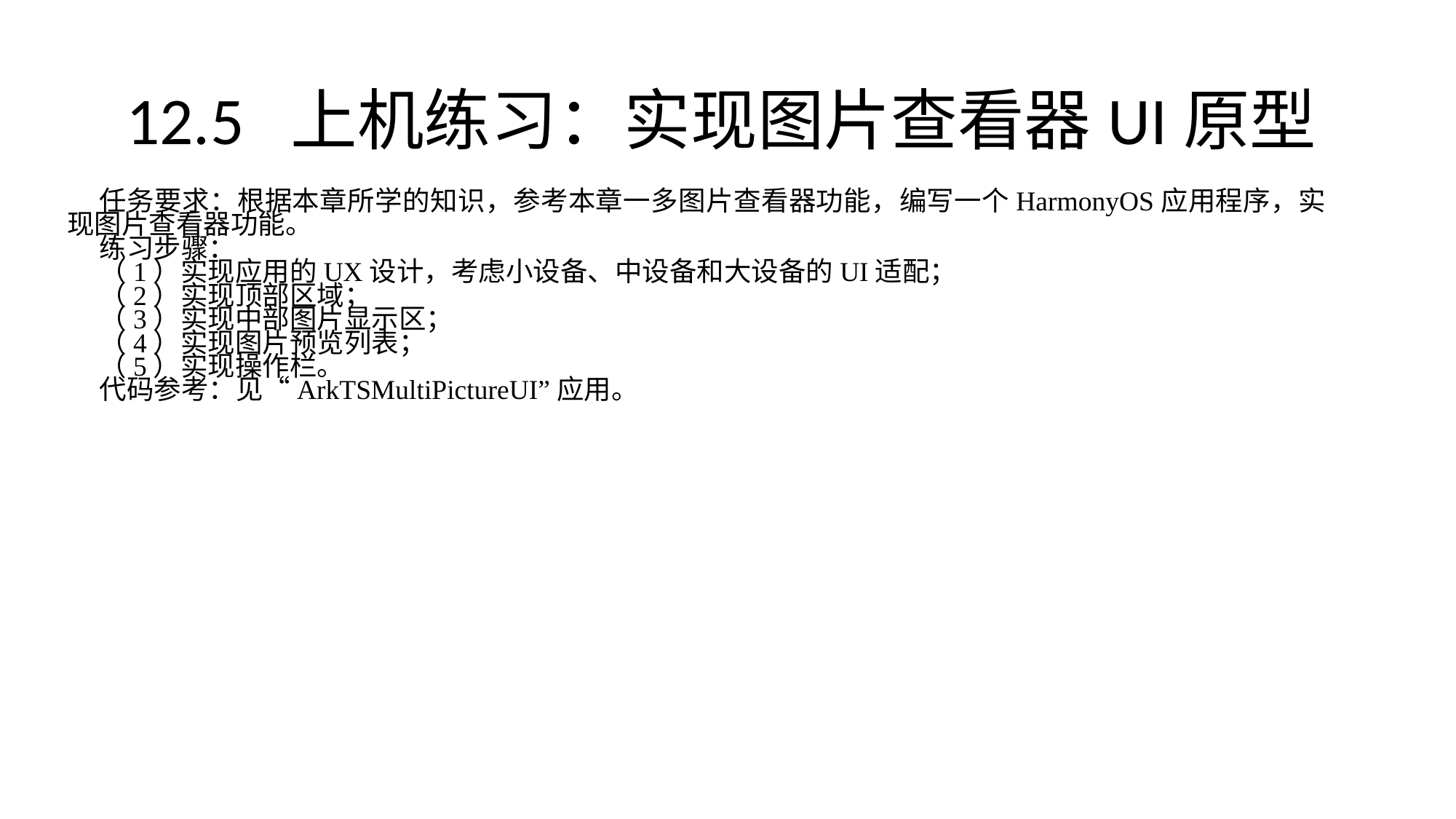

# 12.5  上机练习：实现图片查看器UI原型
任务要求：根据本章所学的知识，参考本章一多图片查看器功能，编写一个HarmonyOS应用程序，实现图片查看器功能。
练习步骤：
（1）实现应用的UX设计，考虑小设备、中设备和大设备的UI适配；
（2）实现顶部区域；
（3）实现中部图片显示区；
（4）实现图片预览列表；
（5）实现操作栏。
代码参考：见“ArkTSMultiPictureUI”应用。